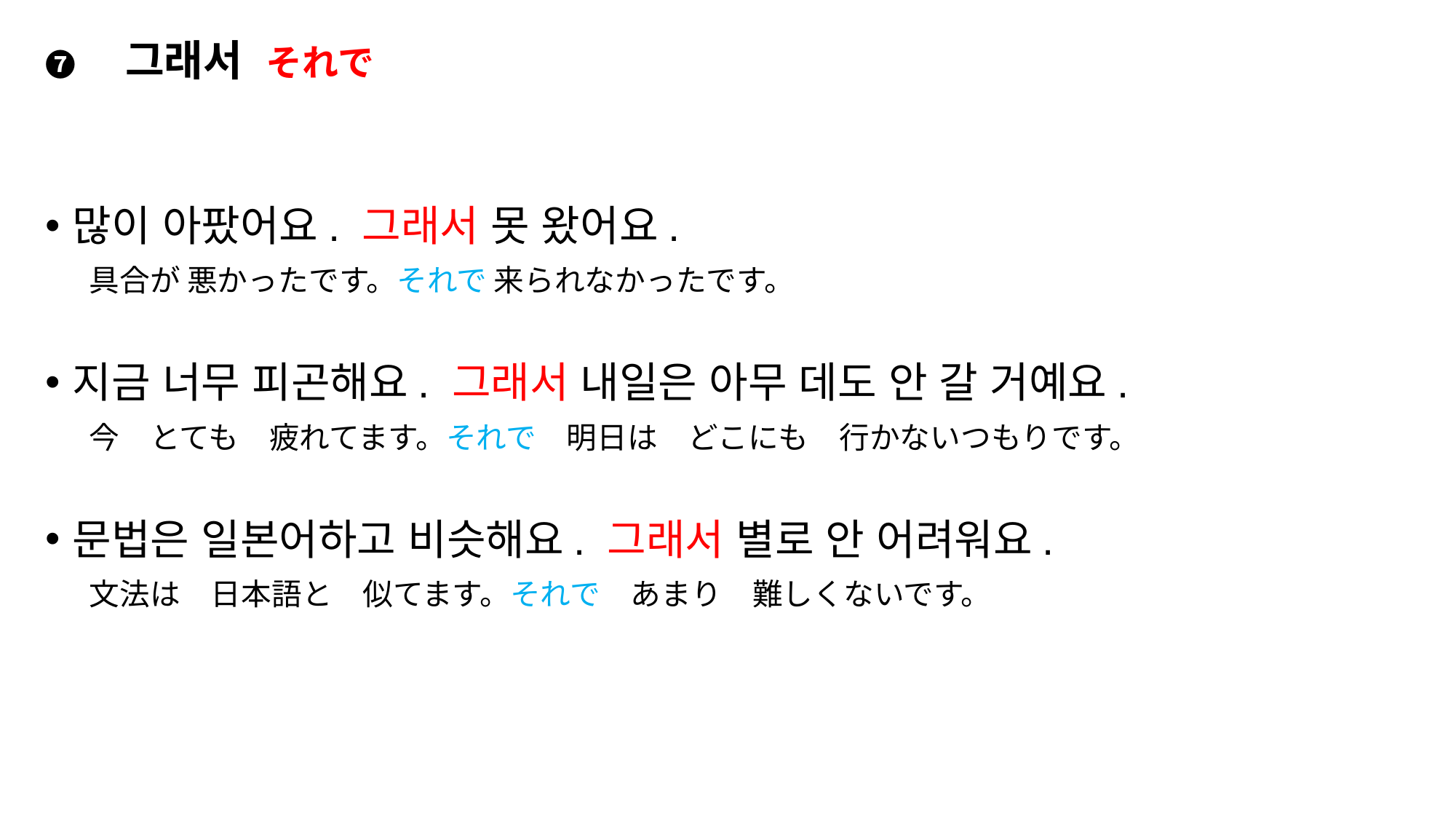

# ❼　그래서  それで

많이 아팠어요. 그래서 못 왔어요.
　  具合が 悪かったです。それで 来られなかったです。

지금 너무 피곤해요. 그래서 내일은 아무 데도 안 갈 거예요.
　  今　とても　疲れてます。それで　明日は　どこにも　行かないつもりです。

문법은 일본어하고 비슷해요. 그래서 별로 안 어려워요.
　  文法は　日本語と　似てます。それで　あまり　難しくないです。